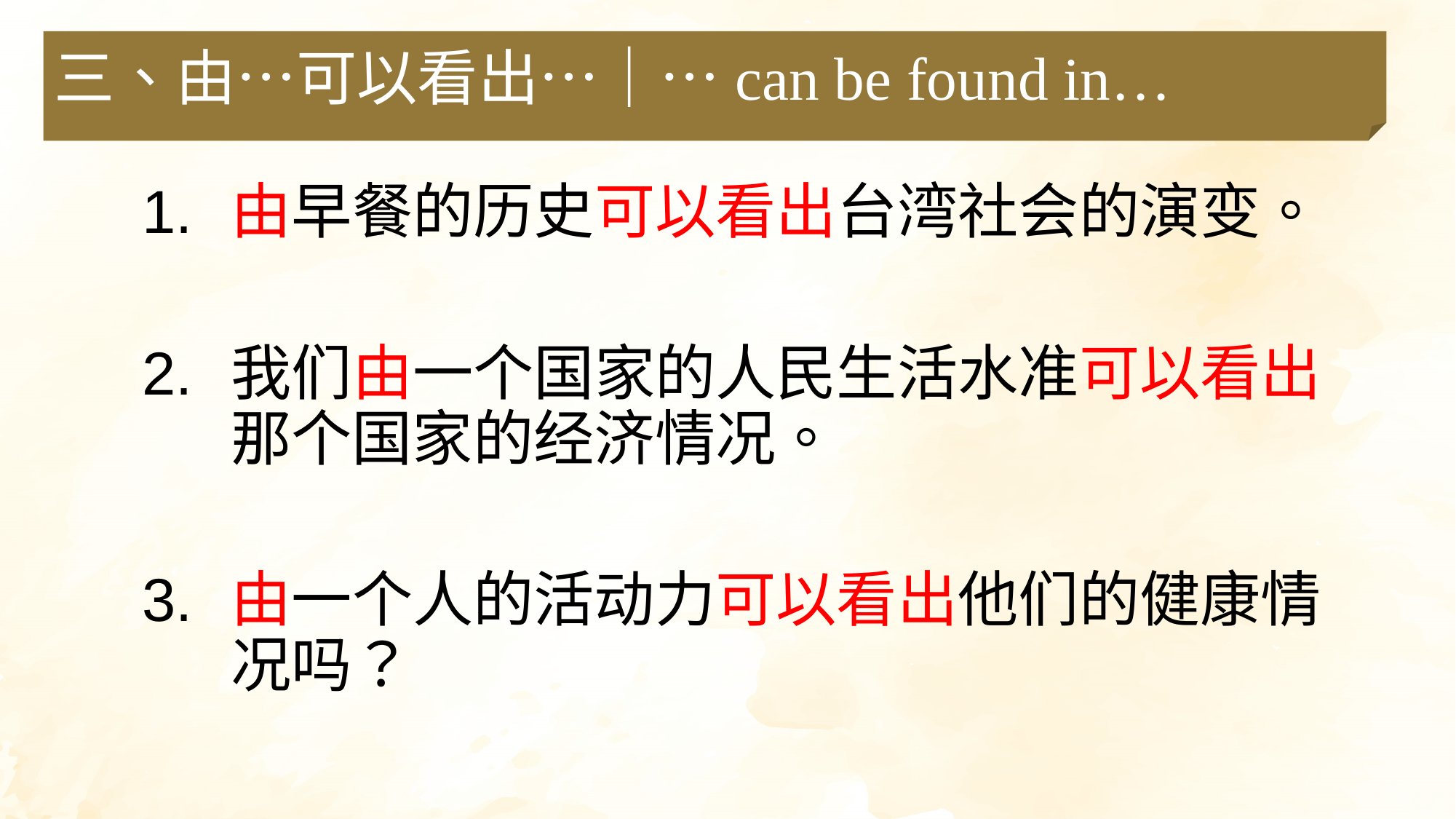

三、由…可以看出…｜…can be found in…
由早餐的历史可以看出台湾社会的演变。

我们由一个国家的人民生活水准可以看出那个国家的经济情况。

由一个人的活动力可以看出他们的健康情况吗？